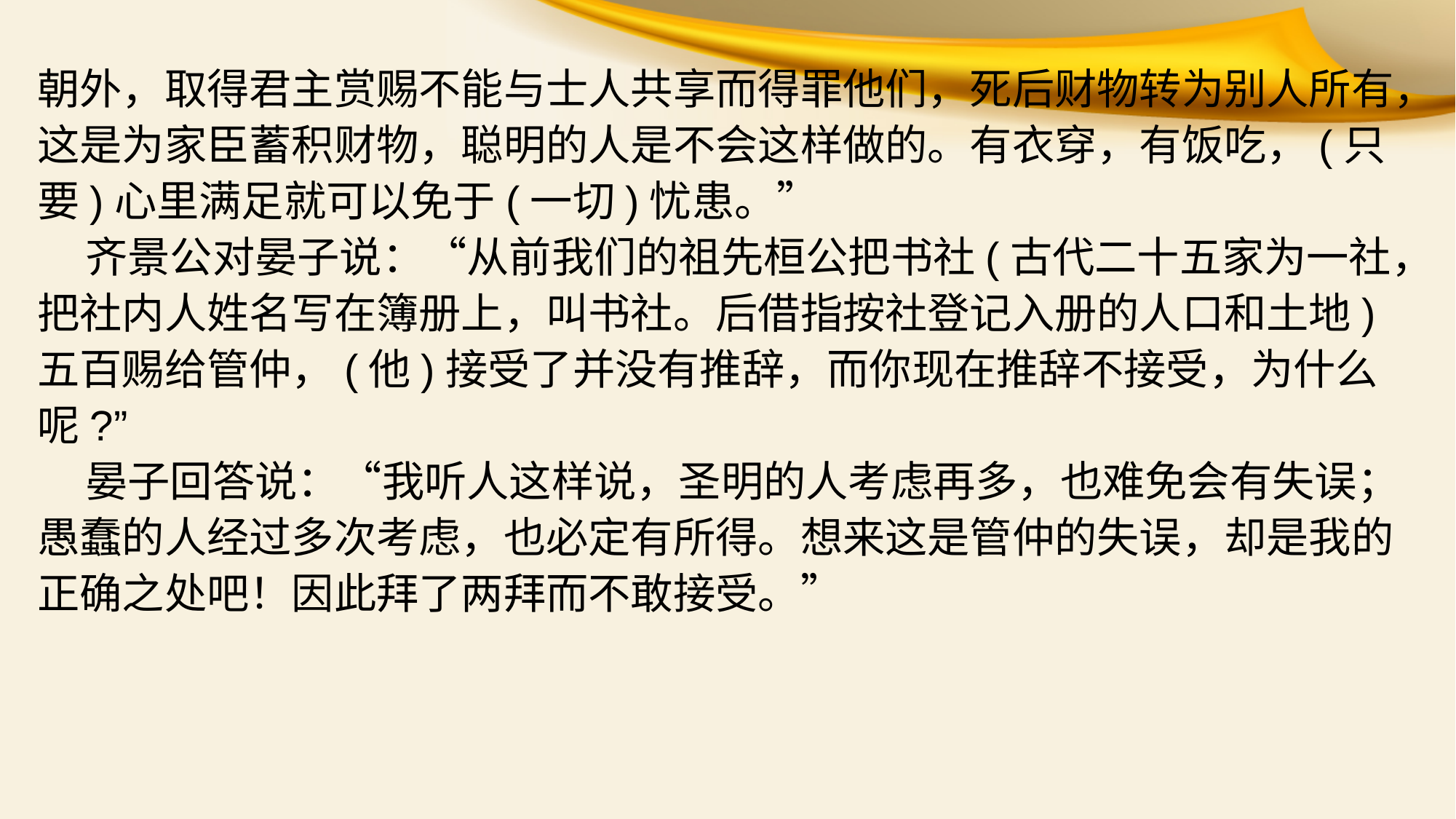

朝外，取得君主赏赐不能与士人共享而得罪他们，死后财物转为别人所有，这是为家臣蓄积财物，聪明的人是不会这样做的。有衣穿，有饭吃，(只要)心里满足就可以免于(一切)忧患。”
    齐景公对晏子说：“从前我们的祖先桓公把书社(古代二十五家为一社，把社内人姓名写在簿册上，叫书社。后借指按社登记入册的人口和土地)五百赐给管仲，(他)接受了并没有推辞，而你现在推辞不接受，为什么呢?”
    晏子回答说：“我听人这样说，圣明的人考虑再多，也难免会有失误；愚蠢的人经过多次考虑，也必定有所得。想来这是管仲的失误，却是我的正确之处吧！因此拜了两拜而不敢接受。”